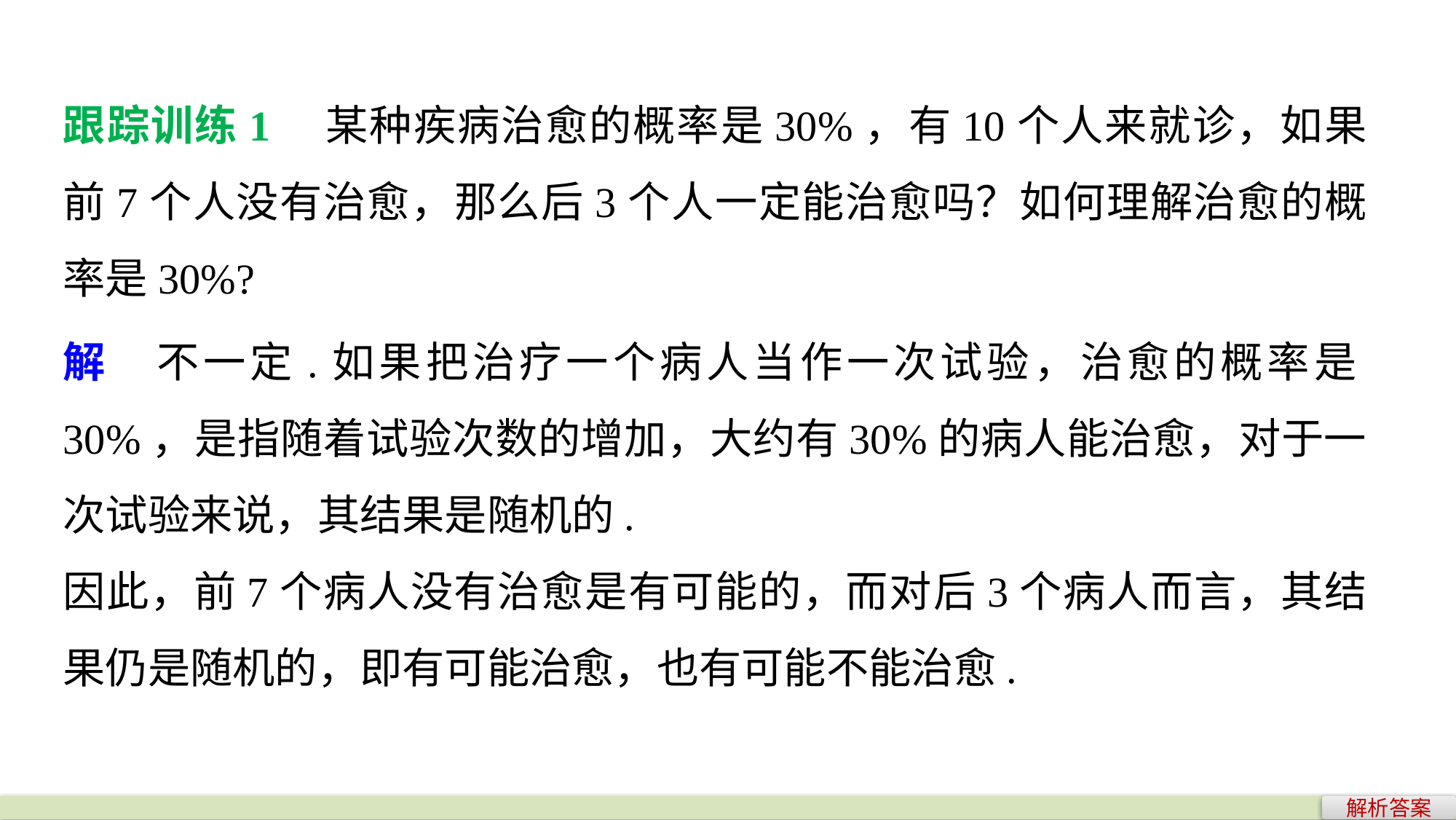

跟踪训练1　某种疾病治愈的概率是30%，有10个人来就诊，如果前7个人没有治愈，那么后3个人一定能治愈吗？如何理解治愈的概率是30%?
解　不一定.如果把治疗一个病人当作一次试验，治愈的概率是30%，是指随着试验次数的增加，大约有30%的病人能治愈，对于一次试验来说，其结果是随机的.
因此，前7个病人没有治愈是有可能的，而对后3个病人而言，其结果仍是随机的，即有可能治愈，也有可能不能治愈.
解析答案